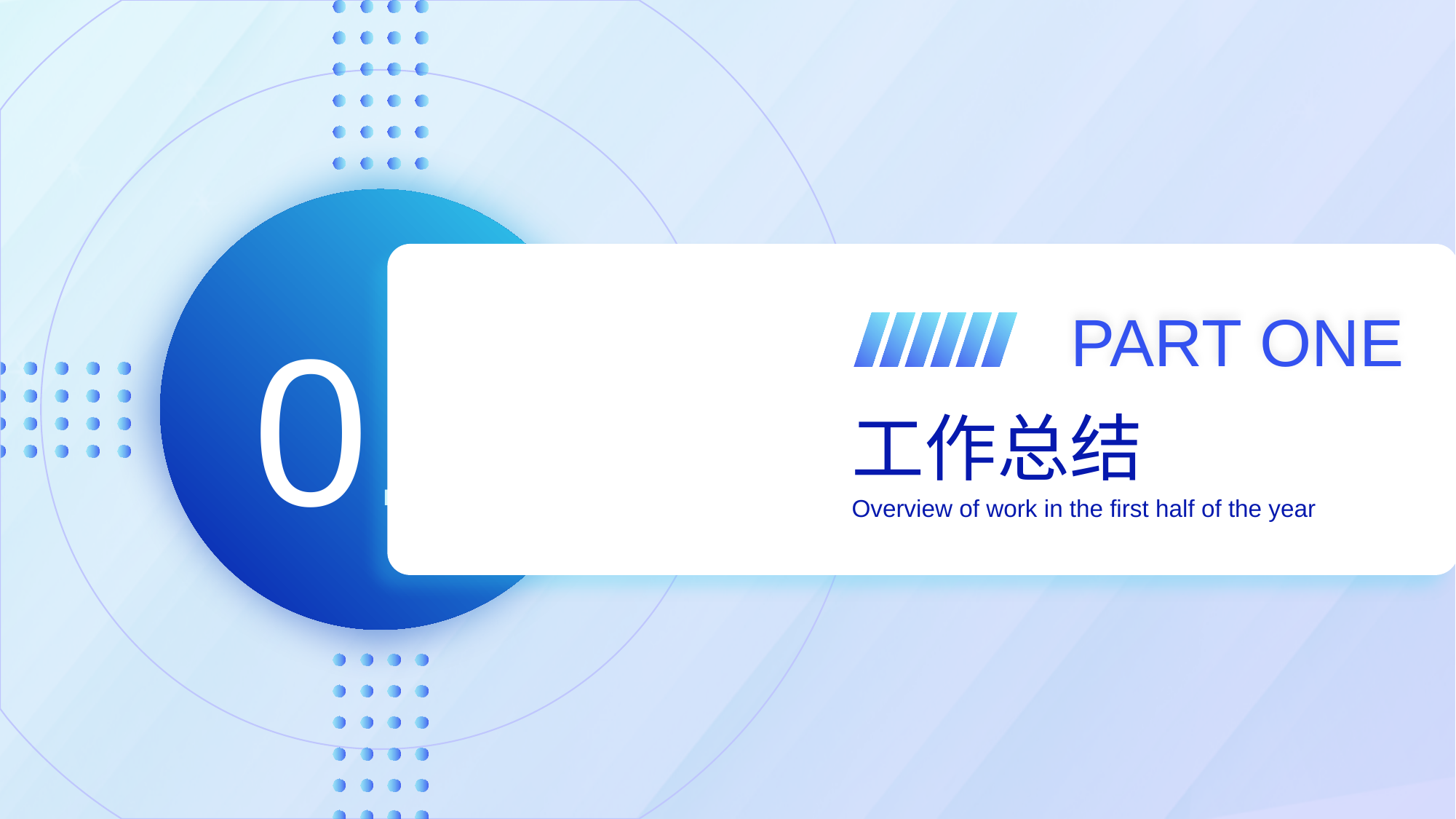

PART ONE

工作总结
Overview of work in the first half of the year
01